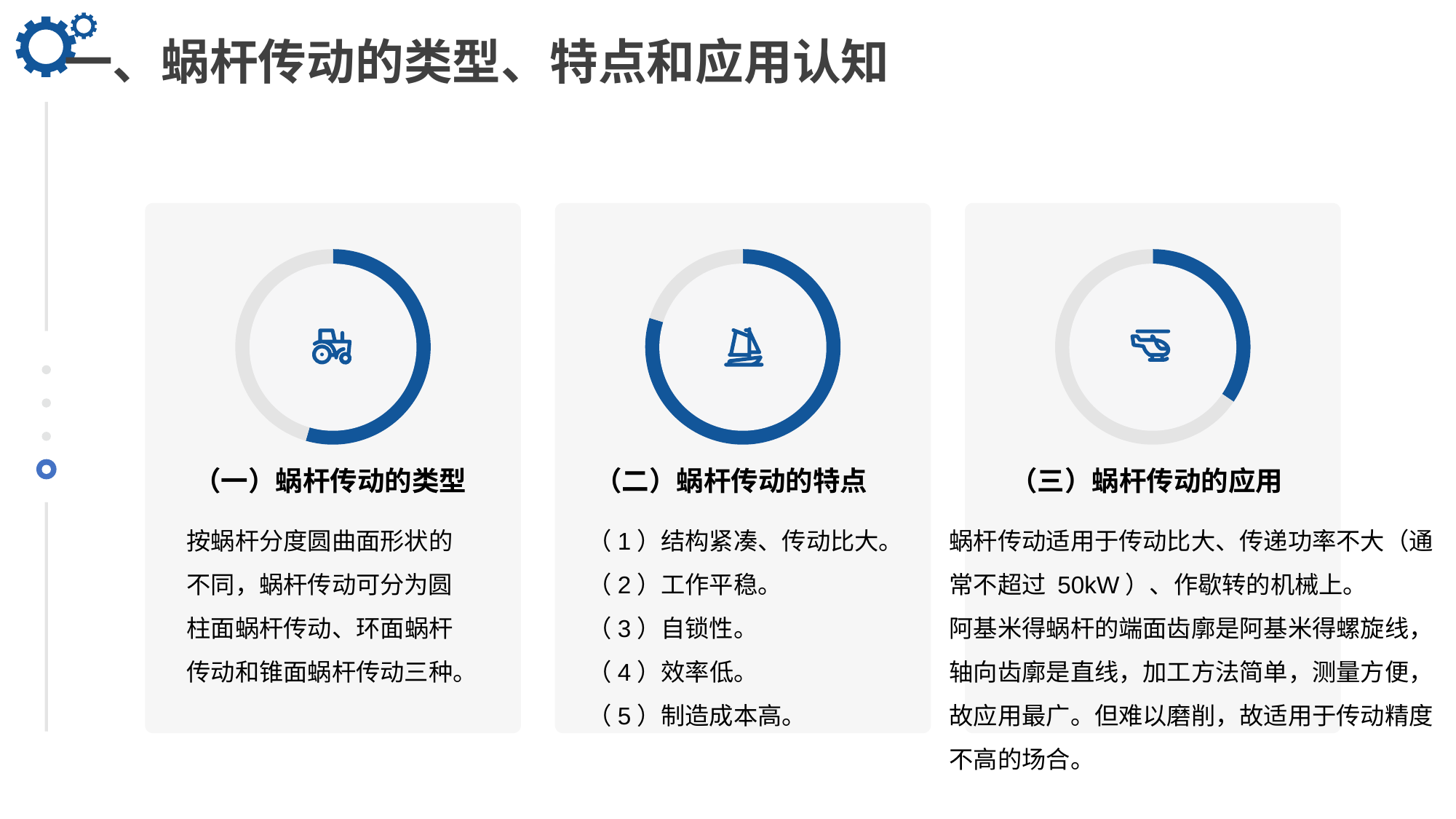

一、蜗杆传动的类型、特点和应用认知

### Chart

| Category | Region 1 |
|---|---|
| April | 91.0 |
| May | 76.0 |

### Chart

| Category | Region 1 |
|---|---|
| April | 300.0 |
| May | 76.0 |

### Chart

| Category | Region 1 |
|---|---|
| April | 40.0 |
| May | 76.0 |

（一）蜗杆传动的类型
（二）蜗杆传动的特点
（三）蜗杆传动的应用
按蜗杆分度圆曲面形状的不同，蜗杆传动可分为圆柱面蜗杆传动、环面蜗杆传动和锥面蜗杆传动三种。
（1）结构紧凑、传动比大。
（2）工作平稳。
（3）自锁性。
（4）效率低。
（5）制造成本高。
蜗杆传动适用于传动比大、传递功率不大（通常不超过 50kW）、作歇转的机械上。
阿基米得蜗杆的端面齿廓是阿基米得螺旋线，轴向齿廓是直线，加工方法简单，测量方便，故应用最广。但难以磨削，故适用于传动精度不高的场合。
37